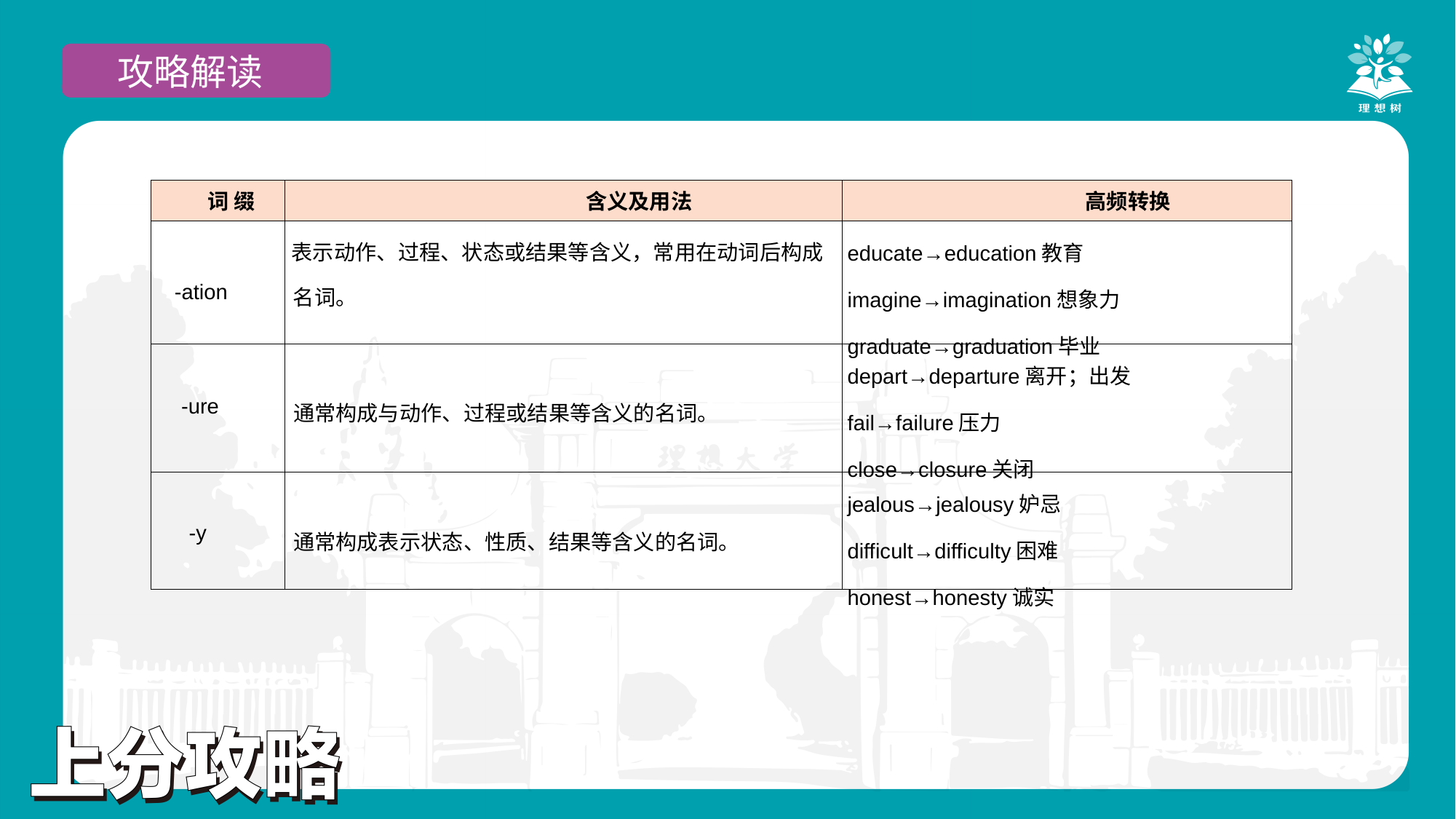

攻略解读
| 词 缀 | 含义及用法 | 高频转换 |
| --- | --- | --- |
| -ation | 表示动作、过程、状态或结果等含义，常用在动词后构成 名词。 | educate→education教育 imagine→imagination想象力 graduate→graduation毕业 |
| -ure | 通常构成与动作、过程或结果等含义的名词。 | depart→departure离开；出发 fail→failure压力 close→closure关闭 |
| -y | 通常构成表示状态、性质、结果等含义的名词。 | jealous→jealousy妒忌 difficult→difficulty困难 honest→honesty诚实 |